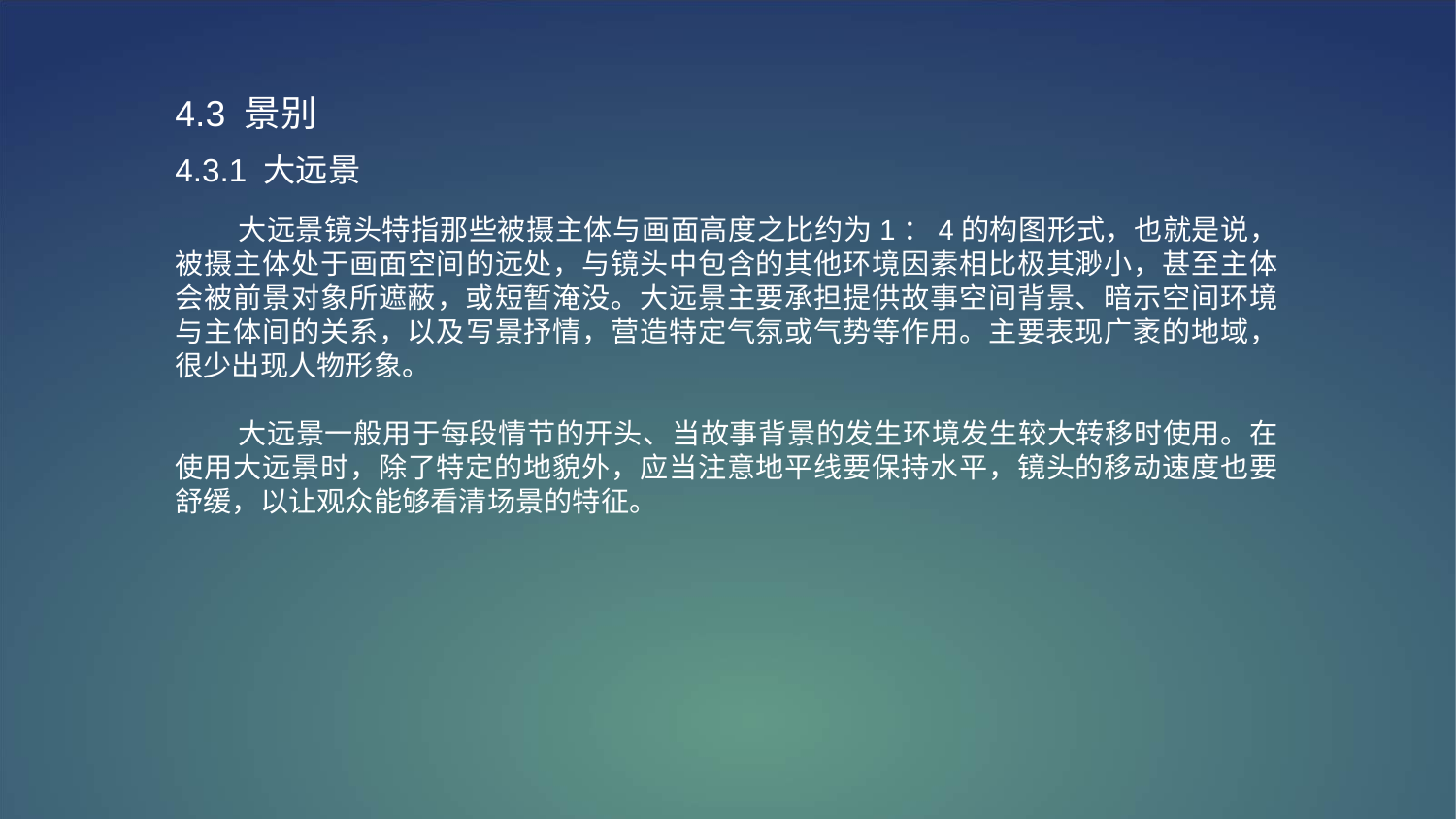

4.3 景别
4.3.1 大远景
  大远景镜头特指那些被摄主体与画面高度之比约为1：4的构图形式，也就是说，被摄主体处于画面空间的远处，与镜头中包含的其他环境因素相比极其渺小，甚至主体会被前景对象所遮蔽，或短暂淹没。大远景主要承担提供故事空间背景、暗示空间环境与主体间的关系，以及写景抒情，营造特定气氛或气势等作用。主要表现广袤的地域，很少出现人物形象。

  大远景一般用于每段情节的开头、当故事背景的发生环境发生较大转移时使用。在使用大远景时，除了特定的地貌外，应当注意地平线要保持水平，镜头的移动速度也要舒缓，以让观众能够看清场景的特征。